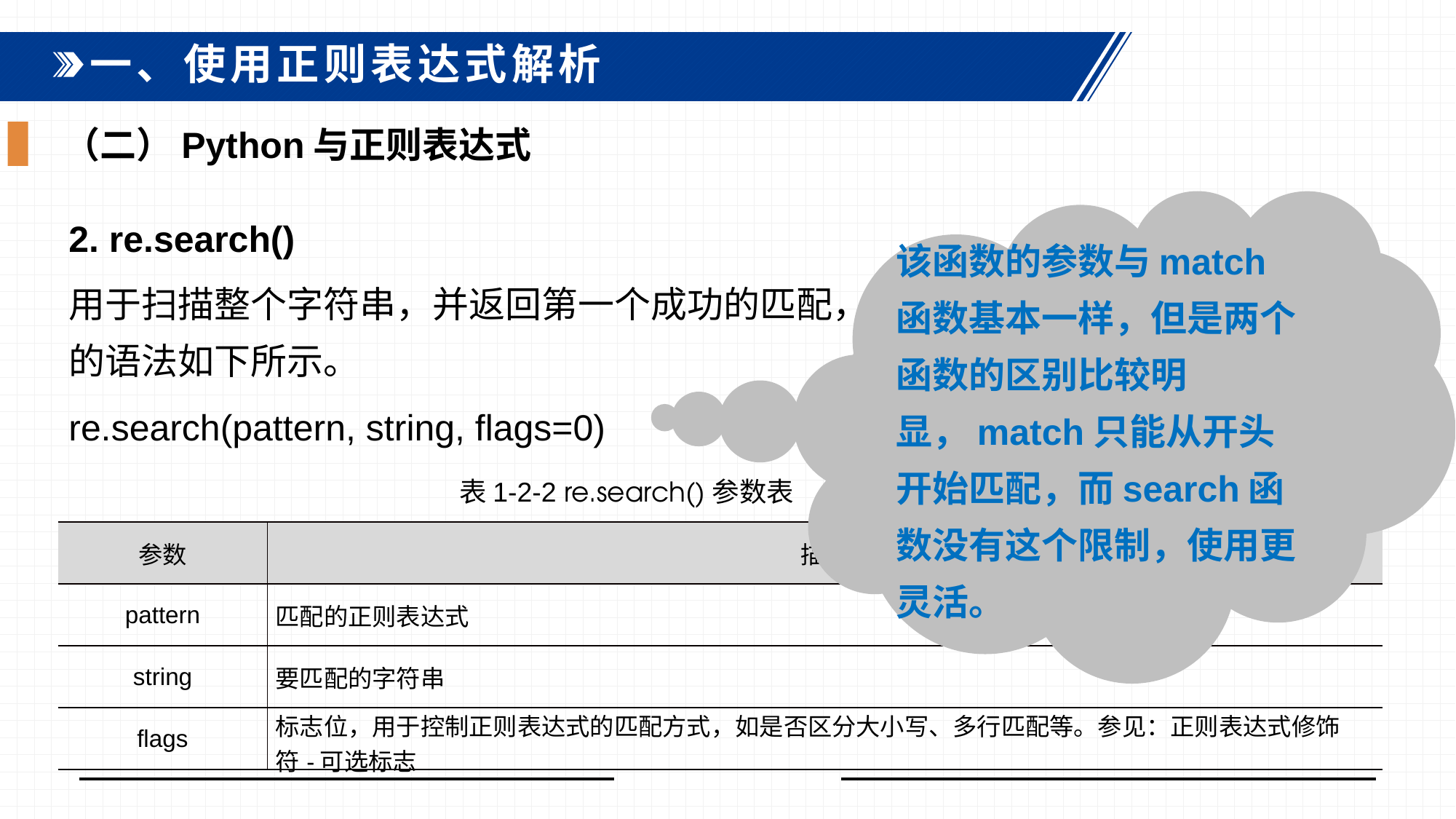

一、使用正则表达式解析
（二）Python与正则表达式

该函数的参数与match函数基本一样，但是两个函数的区别比较明显，match只能从开头开始匹配，而search函数没有这个限制，使用更灵活。
2. re.search()
用于扫描整个字符串，并返回第一个成功的匹配，该函数的语法如下所示，该函数的语法如下所示。
re.search(pattern, string, flags=0)
表1-2-2 re.search()参数表
| 参数 | 描述 |
| --- | --- |
| pattern | 匹配的正则表达式 |
| string | 要匹配的字符串 |
| flags | 标志位，用于控制正则表达式的匹配方式，如是否区分大小写、多行匹配等。参见：正则表达式修饰符-可选标志 |